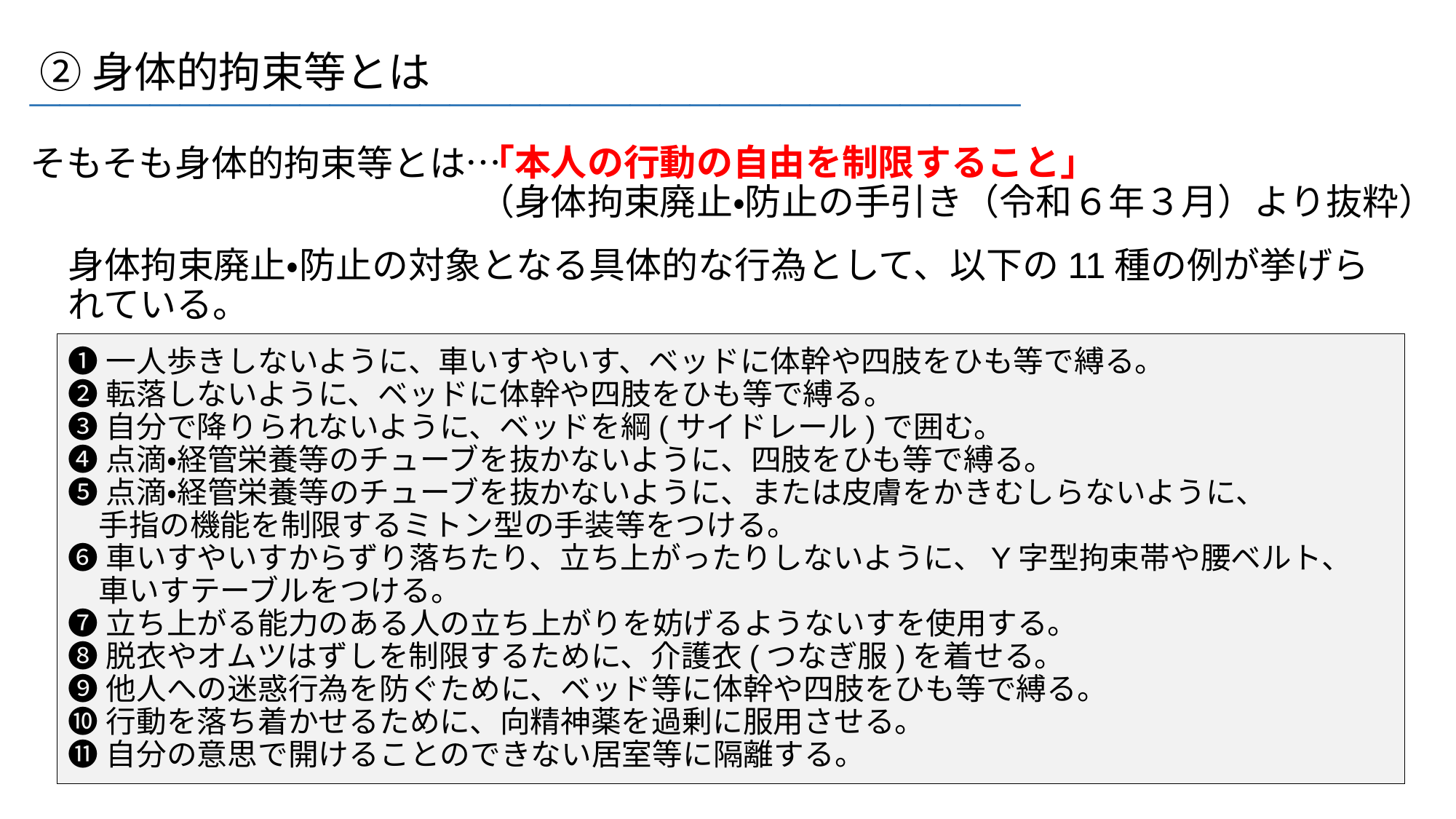

# ②身体的拘束等とは
_________________________________
そもそも身体的拘束等とは…
「本人の行動の自由を制限すること」
（身体拘束廃止・防止の手引き（令和６年３月）より抜粋）
身体拘束廃止・防止の対象となる具体的な行為として、以下の11種の例が挙げられている。
❶一人歩きしないように、車いすやいす、ベッドに体幹や四肢をひも等で縛る。
❷転落しないように、ベッドに体幹や四肢をひも等で縛る。
❸自分で降りられないように、ベッドを綱(サイドレール)で囲む。
❹点滴・経管栄養等のチューブを抜かないように、四肢をひも等で縛る。
❺点滴・経管栄養等のチューブを抜かないように、または皮膚をかきむしらないように、
　手指の機能を制限するミトン型の手装等をつける。
❻車いすやいすからずり落ちたり、立ち上がったりしないように、Y字型拘束帯や腰ベルト、
　車いすテーブルをつける。
❼立ち上がる能力のある人の立ち上がりを妨げるようないすを使用する。
❽脱衣やオムツはずしを制限するために、介護衣(つなぎ服)を着せる。
❾他人への迷惑行為を防ぐために、ベッド等に体幹や四肢をひも等で縛る。
❿行動を落ち着かせるために、向精神薬を過剰に服用させる。
⓫自分の意思で開けることのできない居室等に隔離する。